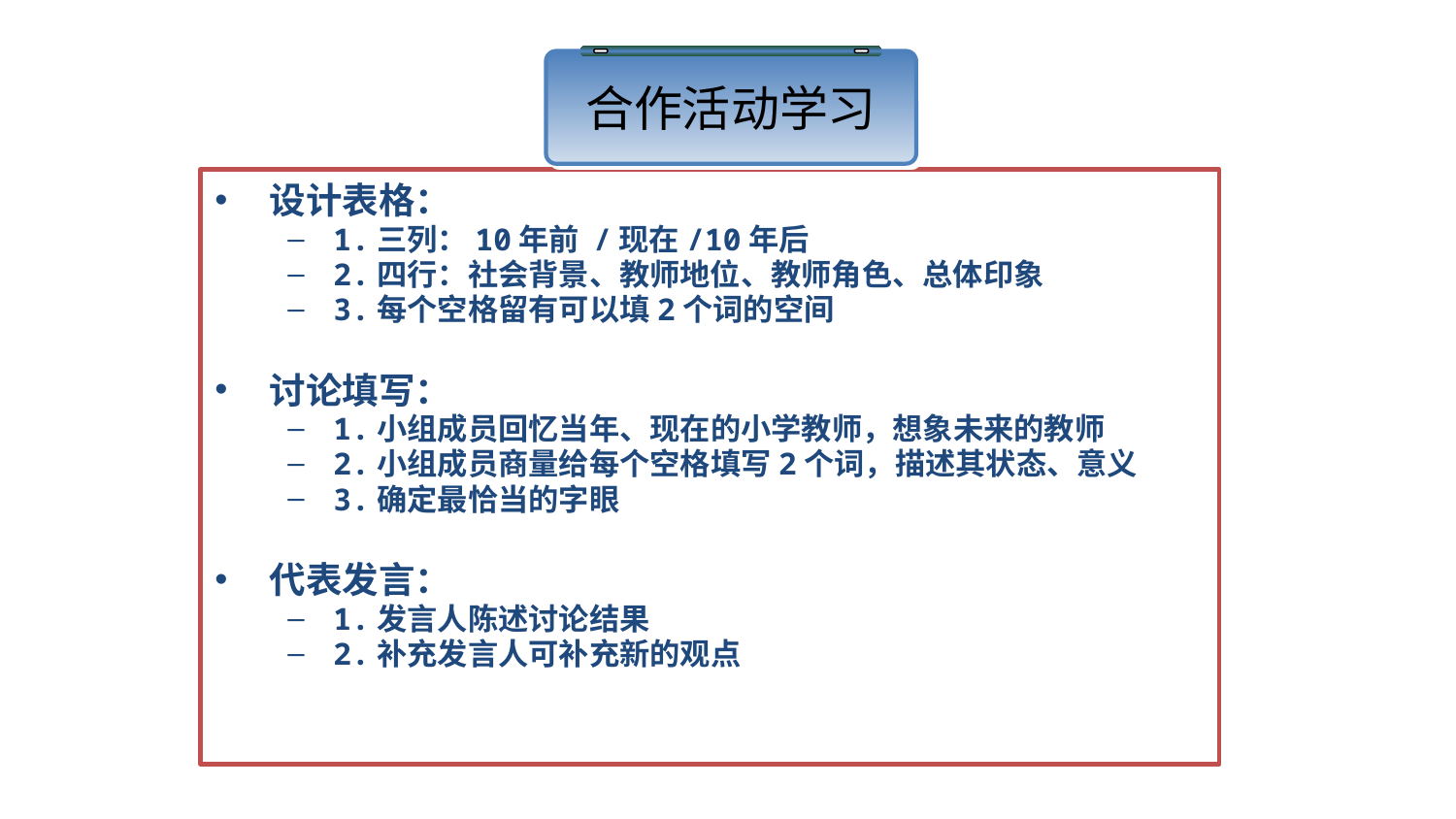

合作活动学习

设计表格：
1.三列：10年前 /现在/10年后
2.四行：社会背景、教师地位、教师角色、总体印象
3.每个空格留有可以填2个词的空间

讨论填写：
1.小组成员回忆当年、现在的小学教师，想象未来的教师
2.小组成员商量给每个空格填写2个词，描述其状态、意义
3.确定最恰当的字眼

代表发言：
1.发言人陈述讨论结果
2.补充发言人可补充新的观点